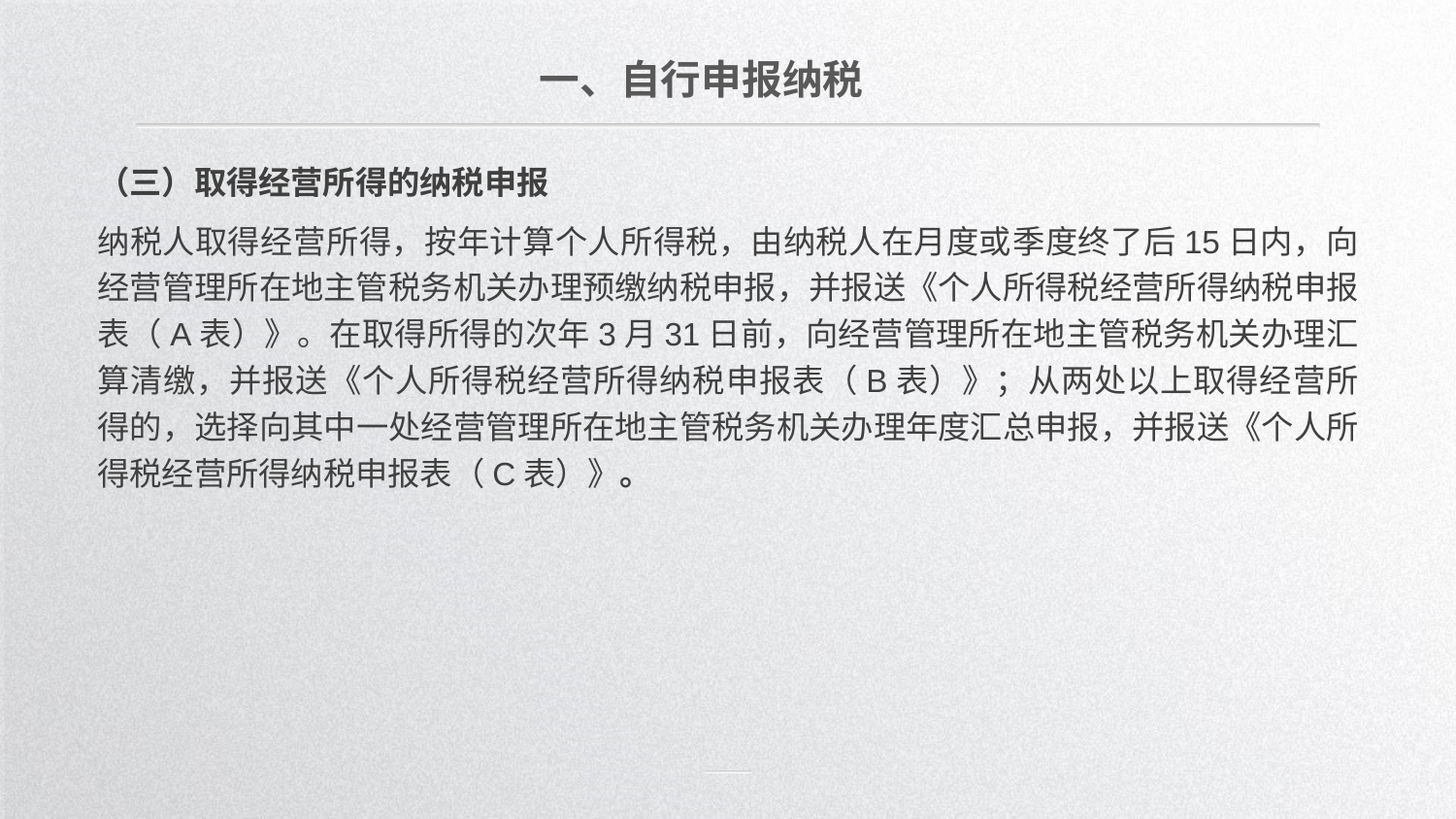

一、自行申报纳税
（三）取得经营所得的纳税申报
纳税人取得经营所得，按年计算个人所得税，由纳税人在月度或季度终了后15日内，向经营管理所在地主管税务机关办理预缴纳税申报，并报送《个人所得税经营所得纳税申报表（A表）》。在取得所得的次年3月31日前，向经营管理所在地主管税务机关办理汇算清缴，并报送《个人所得税经营所得纳税申报表（B表）》；从两处以上取得经营所得的，选择向其中一处经营管理所在地主管税务机关办理年度汇总申报，并报送《个人所得税经营所得纳税申报表（C表）》。